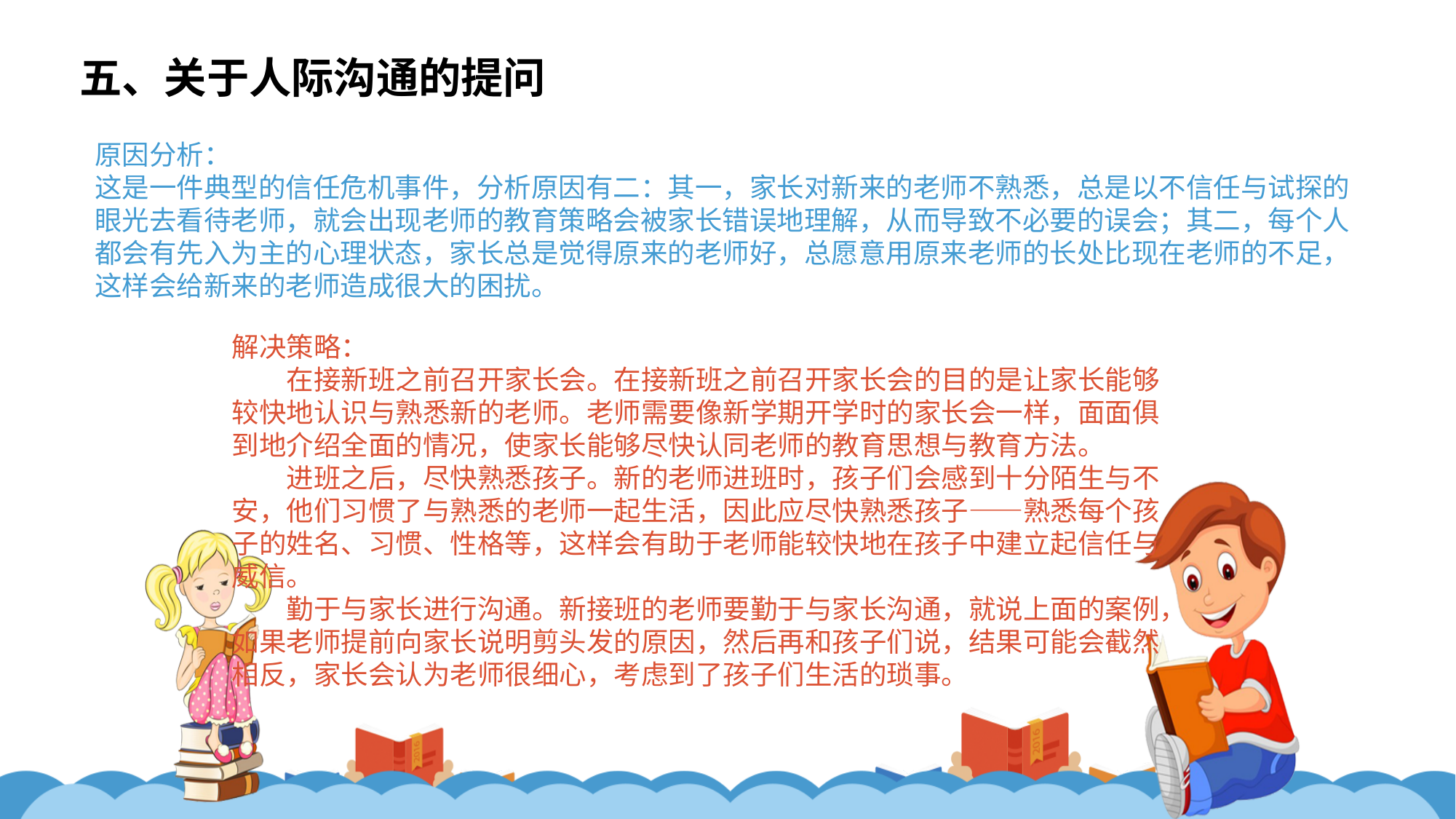

五、关于人际沟通的提问
原因分析：
这是一件典型的信任危机事件，分析原因有二：其一，家长对新来的老师不熟悉，总是以不信任与试探的眼光去看待老师，就会出现老师的教育策略会被家长错误地理解，从而导致不必要的误会；其二，每个人都会有先入为主的心理状态，家长总是觉得原来的老师好，总愿意用原来老师的长处比现在老师的不足，这样会给新来的老师造成很大的困扰。
解决策略：
在接新班之前召开家长会。在接新班之前召开家长会的目的是让家长能够较快地认识与熟悉新的老师。老师需要像新学期开学时的家长会一样，面面俱到地介绍全面的情况，使家长能够尽快认同老师的教育思想与教育方法。
进班之后，尽快熟悉孩子。新的老师进班时，孩子们会感到十分陌生与不安，他们习惯了与熟悉的老师一起生活，因此应尽快熟悉孩子——熟悉每个孩子的姓名、习惯、性格等，这样会有助于老师能较快地在孩子中建立起信任与威信。
勤于与家长进行沟通。新接班的老师要勤于与家长沟通，就说上面的案例，如果老师提前向家长说明剪头发的原因，然后再和孩子们说，结果可能会截然相反，家长会认为老师很细心，考虑到了孩子们生活的琐事。